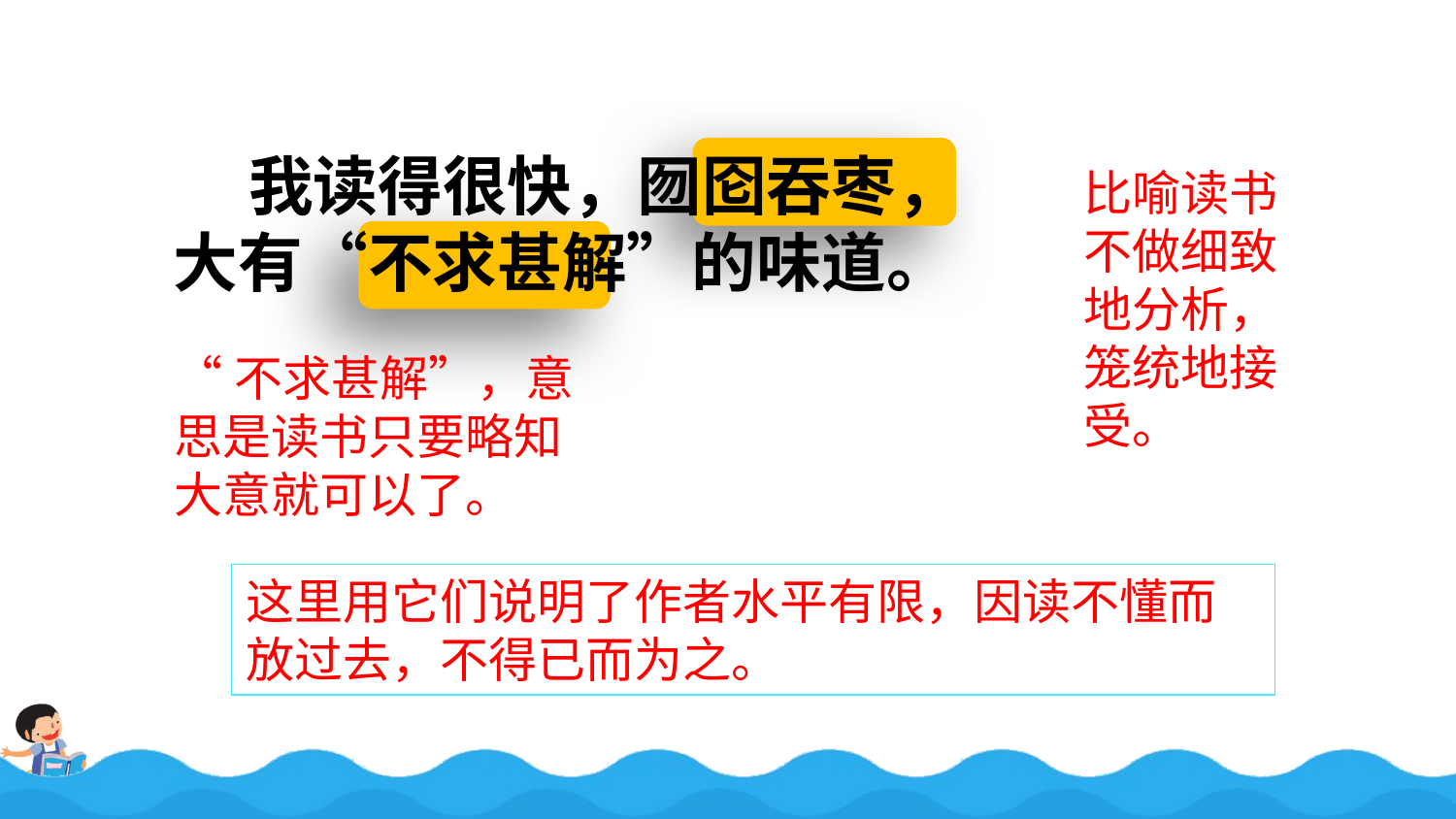

我读得很快，囫囵吞枣，大有“不求甚解”的味道。

比喻读书不做细致地分析，笼统地接受。

“不求甚解”，意思是读书只要略知大意就可以了。
这里用它们说明了作者水平有限，因读不懂而放过去，不得已而为之。